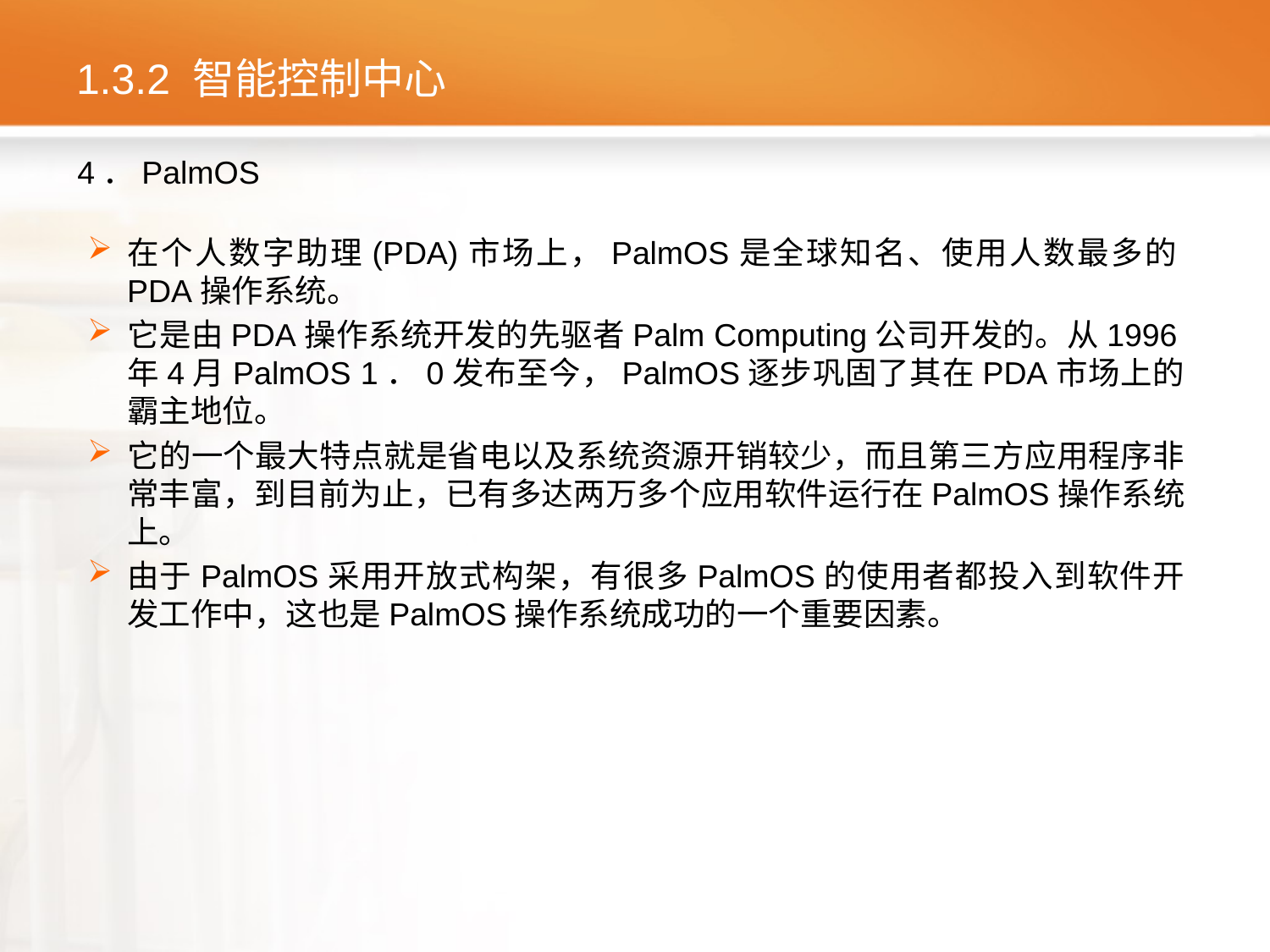

# 1.3.2 智能控制中心
4．PalmOS
在个人数字助理(PDA)市场上，PalmOS是全球知名、使用人数最多的PDA操作系统。
它是由PDA操作系统开发的先驱者Palm Computing公司开发的。从1996年4月PalmOS 1．0发布至今，PalmOS逐步巩固了其在PDA市场上的霸主地位。
它的一个最大特点就是省电以及系统资源开销较少，而且第三方应用程序非常丰富，到目前为止，已有多达两万多个应用软件运行在PalmOS操作系统上。
由于PalmOS采用开放式构架，有很多PalmOS的使用者都投入到软件开发工作中，这也是PalmOS操作系统成功的一个重要因素。